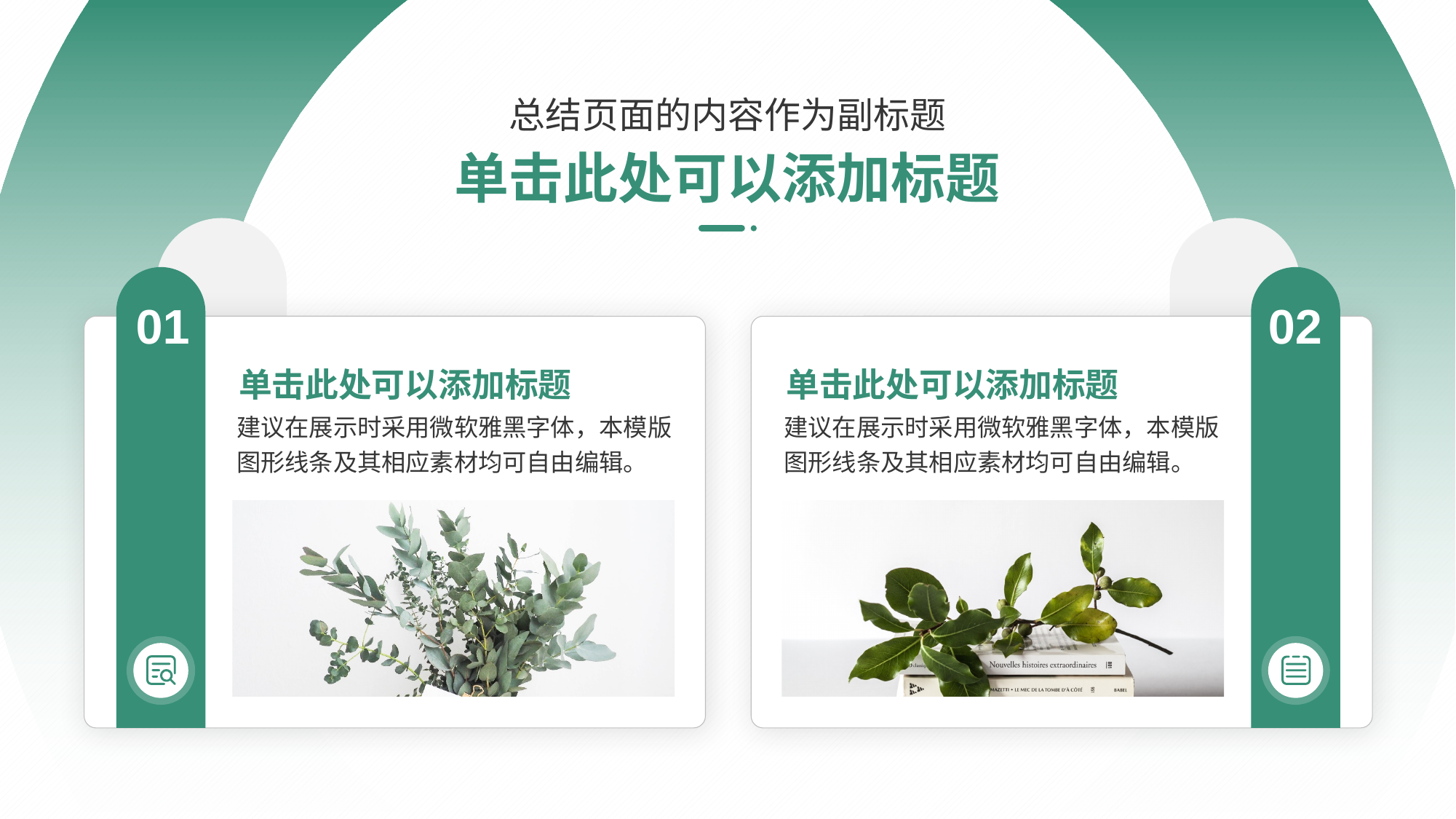

总结页面的内容作为副标题
单击此处可以添加标题

01
02

单击此处可以添加标题
单击此处可以添加标题
建议在展示时采用微软雅黑字体，本模版图形线条及其相应素材均可自由编辑。
建议在展示时采用微软雅黑字体，本模版图形线条及其相应素材均可自由编辑。